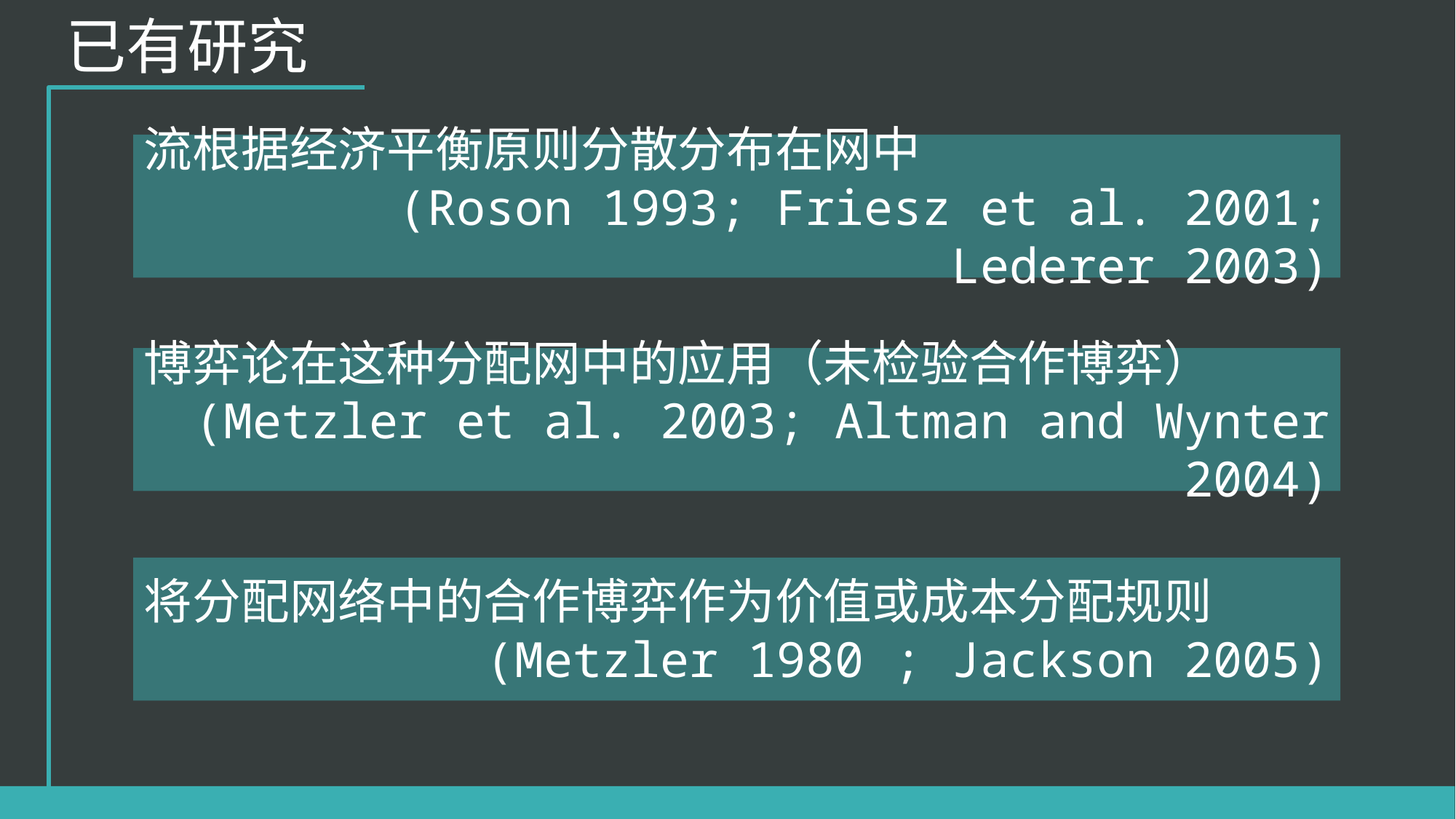

已有研究

流根据经济平衡原则分散分布在网中
 (Roson 1993; Friesz et al. 2001; Lederer 2003)
博弈论在这种分配网中的应用（未检验合作博弈）
 (Metzler et al. 2003; Altman and Wynter  2004)
将分配网络中的合作博弈作为价值或成本分配规则
(Metzler 1980 ; Jackson 2005)